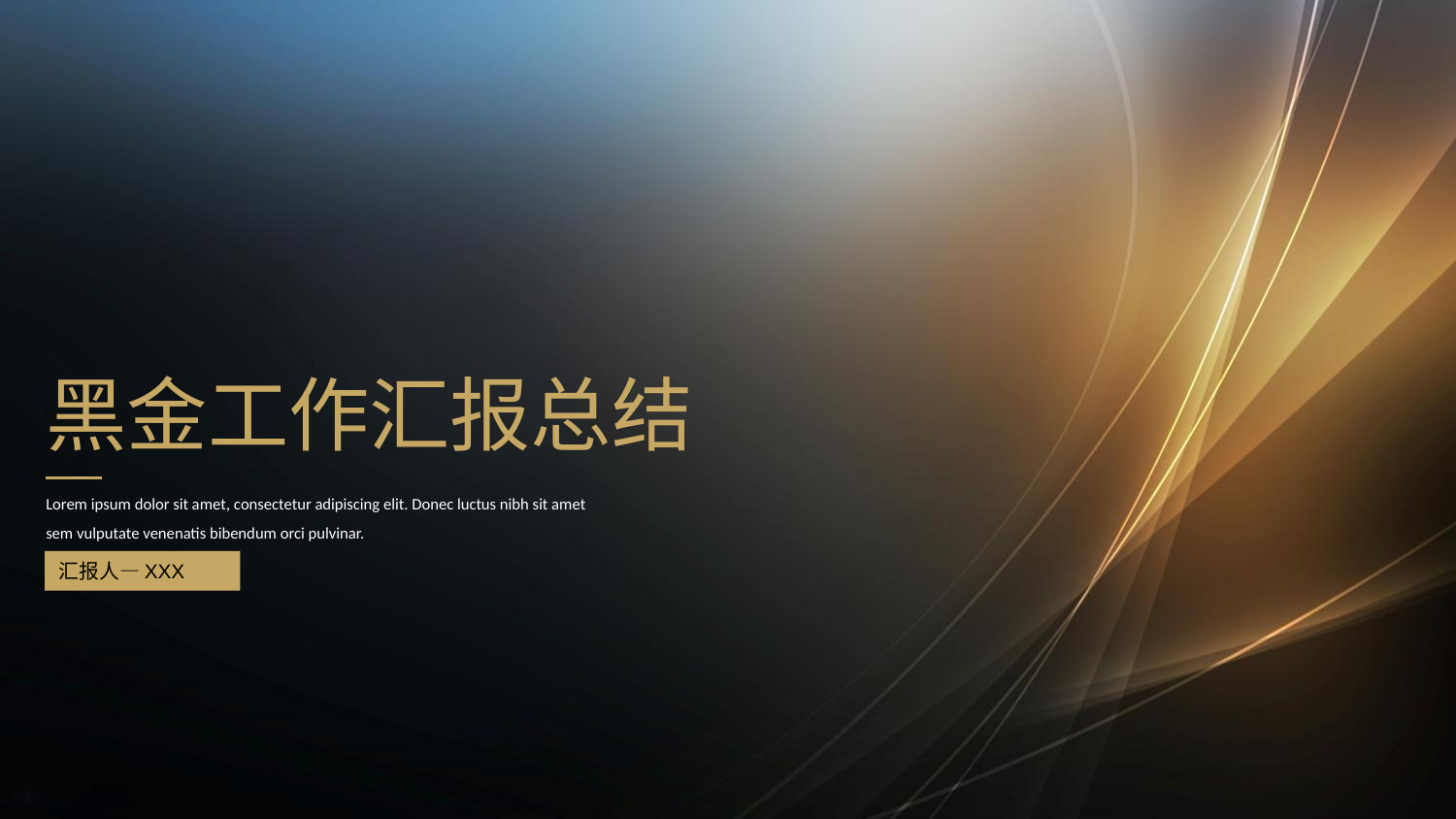

黑金工作汇报总结
Lorem ipsum dolor sit amet, consectetur adipiscing elit. Donec luctus nibh sit amet sem vulputate venenatis bibendum orci pulvinar.
汇报人—XXX